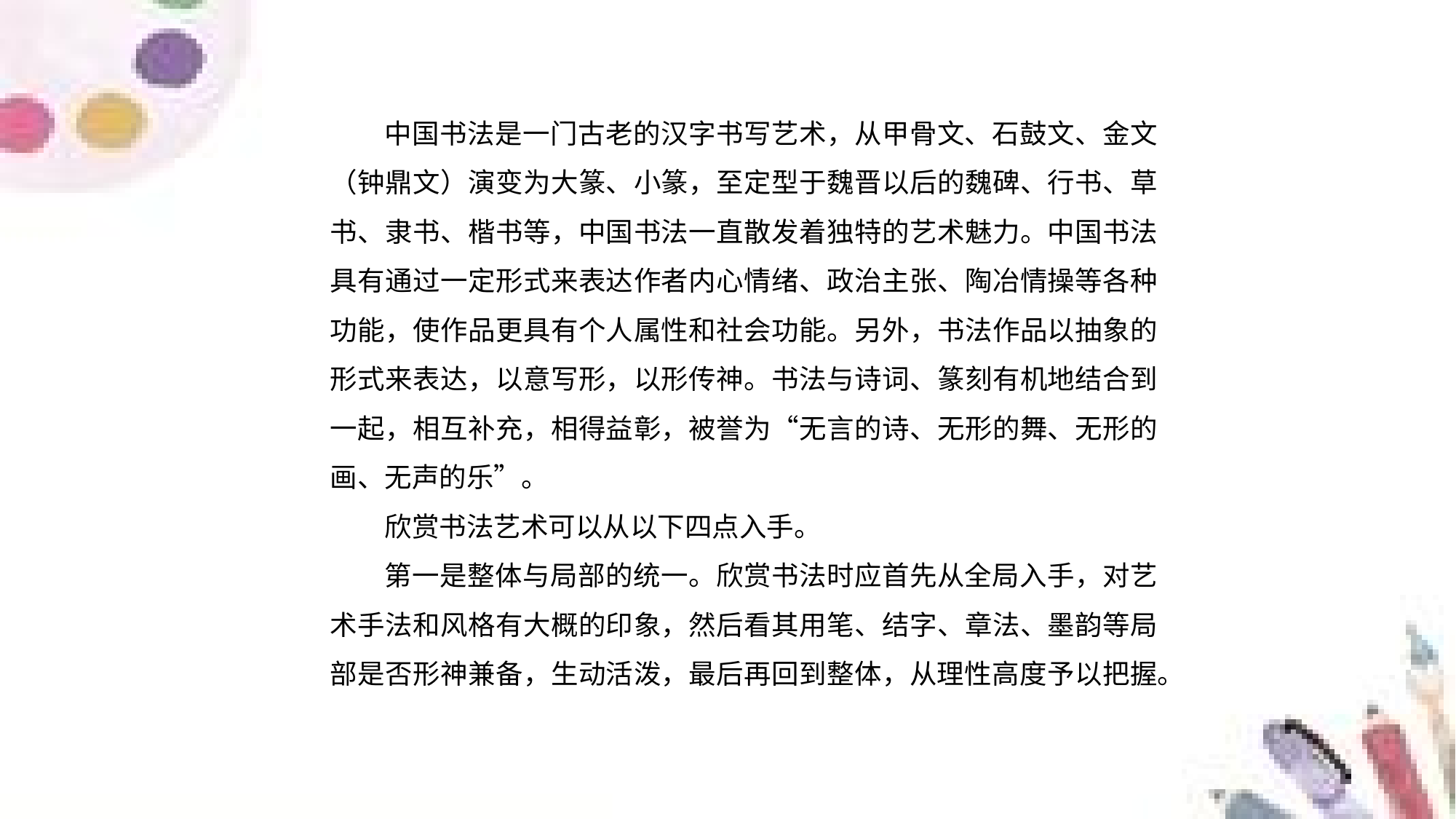

中国书法是一门古老的汉字书写艺术，从甲骨文、石鼓文、金文（钟鼎文）演变为大篆、小篆，至定型于魏晋以后的魏碑、行书、草书、隶书、楷书等，中国书法一直散发着独特的艺术魅力。中国书法具有通过一定形式来表达作者内心情绪、政治主张、陶冶情操等各种功能，使作品更具有个人属性和社会功能。另外，书法作品以抽象的形式来表达，以意写形，以形传神。书法与诗词、篆刻有机地结合到一起，相互补充，相得益彰，被誉为“无言的诗、无形的舞、无形的画、无声的乐”。
欣赏书法艺术可以从以下四点入手。
第一是整体与局部的统一。欣赏书法时应首先从全局入手，对艺术手法和风格有大概的印象，然后看其用笔、结字、章法、墨韵等局部是否形神兼备，生动活泼，最后再回到整体，从理性高度予以把握。
6